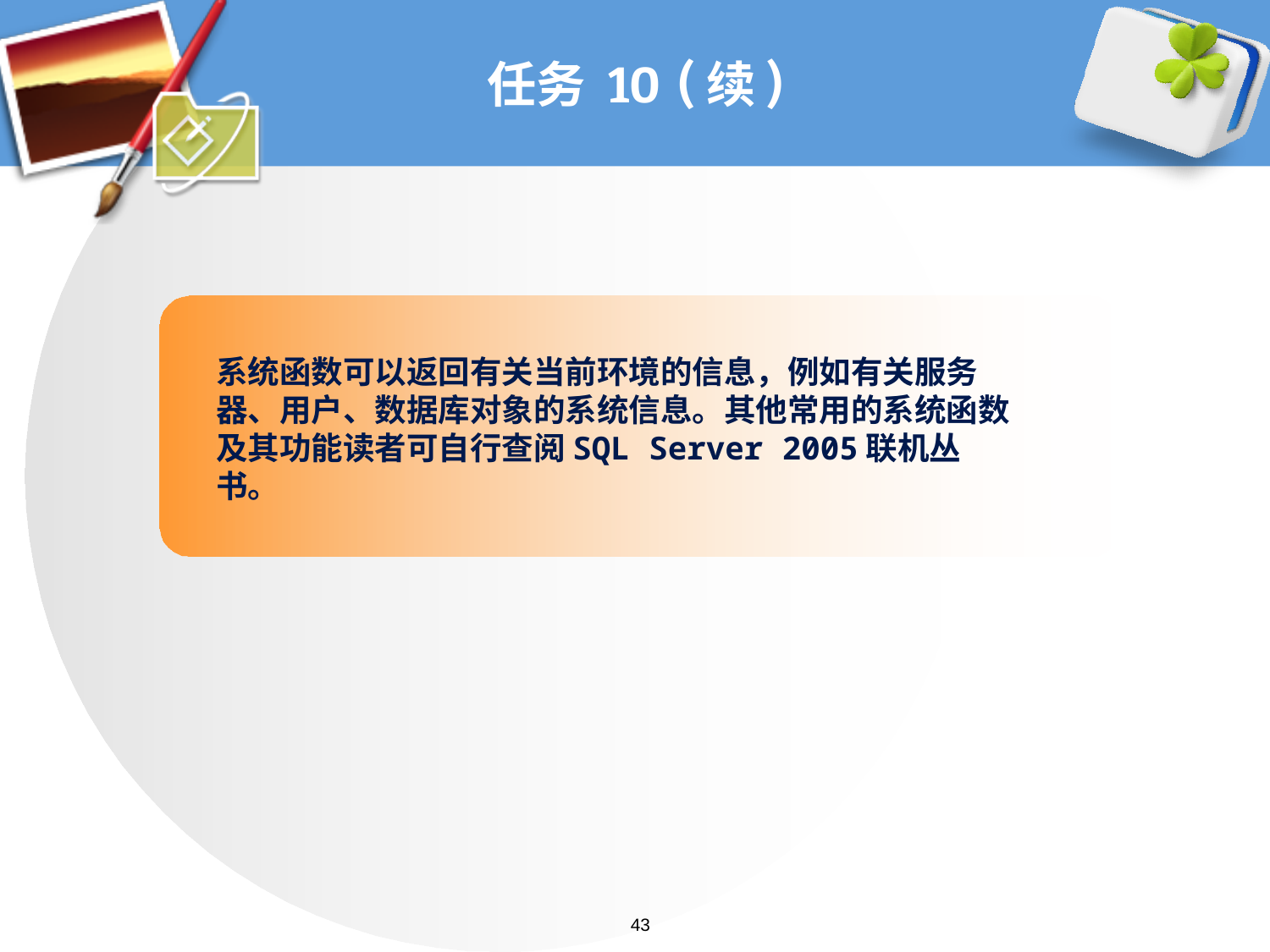

# 任务 10  (续)

系统函数可以返回有关当前环境的信息，例如有关服务器、用户、数据库对象的系统信息。其他常用的系统函数及其功能读者可自行查阅SQL Server 2005联机丛书。
43